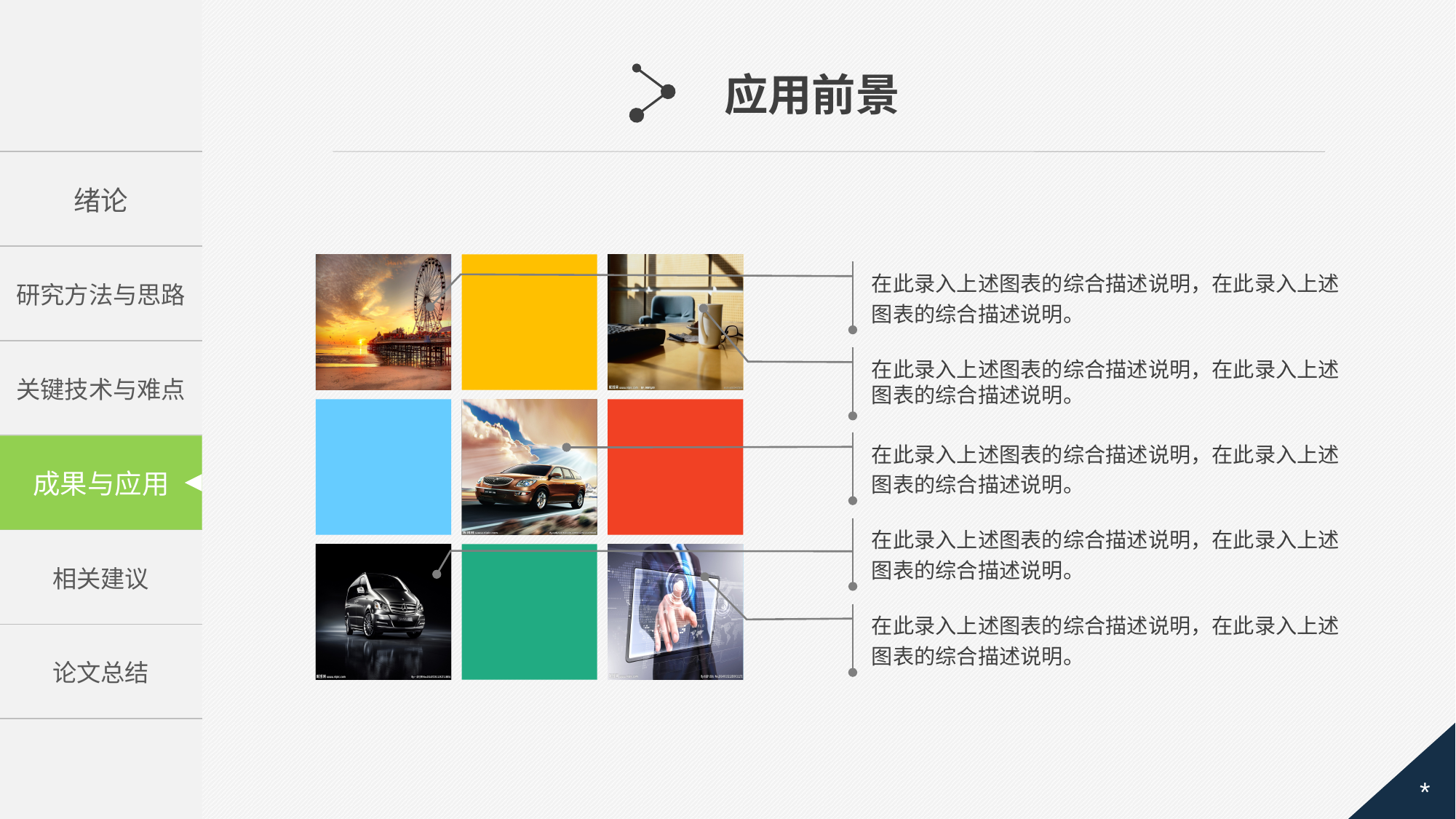

应用前景

| 绪论 |
| --- |
| 研究方法与思路 |
| 关键技术与难点 |
| 成果与应用 |
| 相关建议 |
| 论文总结 |

在此录入上述图表的综合描述说明，在此录入上述图表的综合描述说明。
在此录入上述图表的综合描述说明，在此录入上述图表的综合描述说明。

在此录入上述图表的综合描述说明，在此录入上述图表的综合描述说明。
成果与应用

在此录入上述图表的综合描述说明，在此录入上述图表的综合描述说明。

在此录入上述图表的综合描述说明，在此录入上述图表的综合描述说明。

*